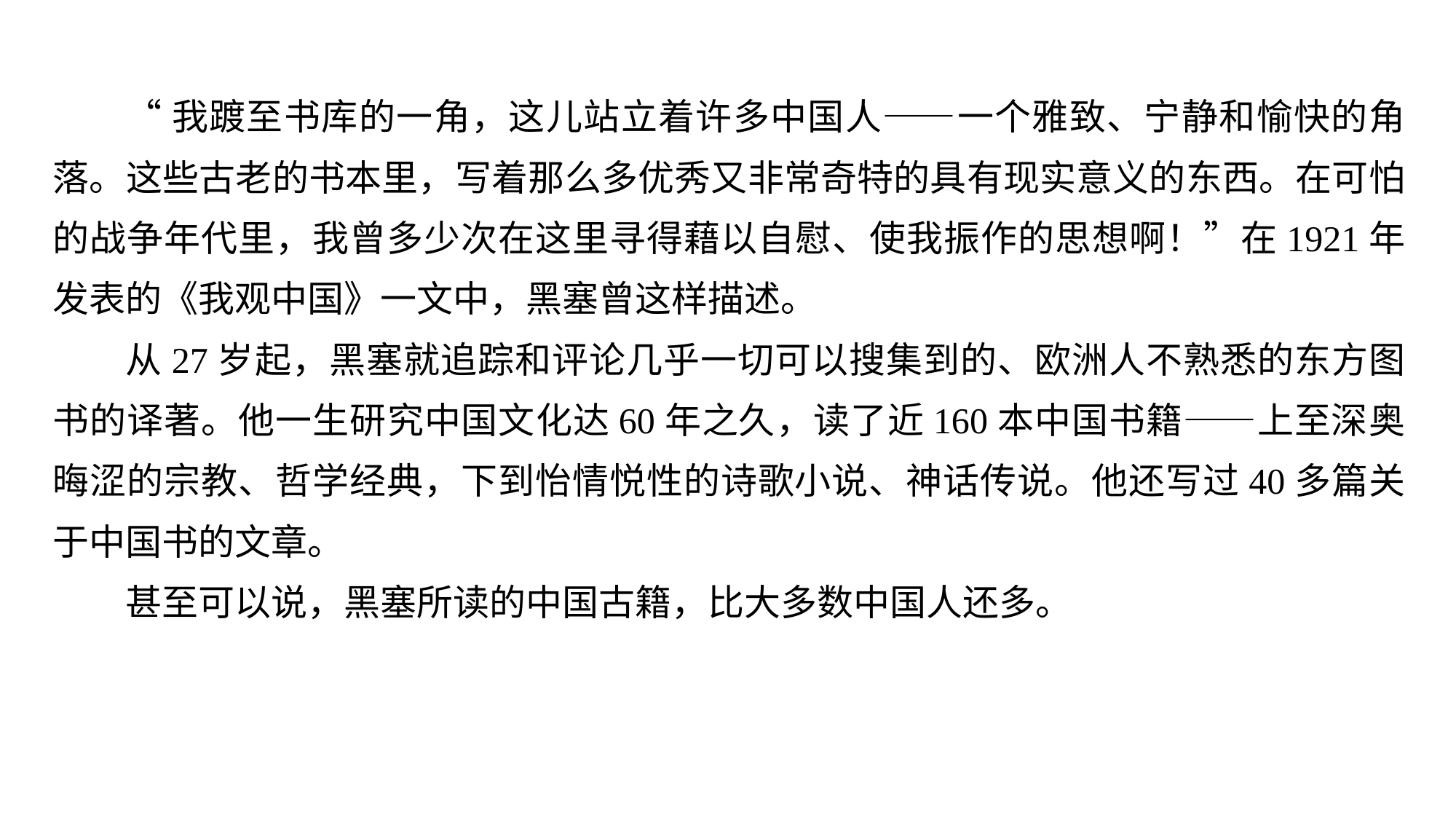

“我踱至书库的一角，这儿站立着许多中国人——一个雅致、宁静和愉快的角落。这些古老的书本里，写着那么多优秀又非常奇特的具有现实意义的东西。在可怕的战争年代里，我曾多少次在这里寻得藉以自慰、使我振作的思想啊！”在1921年发表的《我观中国》一文中，黑塞曾这样描述。
从27岁起，黑塞就追踪和评论几乎一切可以搜集到的、欧洲人不熟悉的东方图书的译著。他一生研究中国文化达60年之久，读了近160本中国书籍——上至深奥晦涩的宗教、哲学经典，下到怡情悦性的诗歌小说、神话传说。他还写过40多篇关于中国书的文章。
甚至可以说，黑塞所读的中国古籍，比大多数中国人还多。